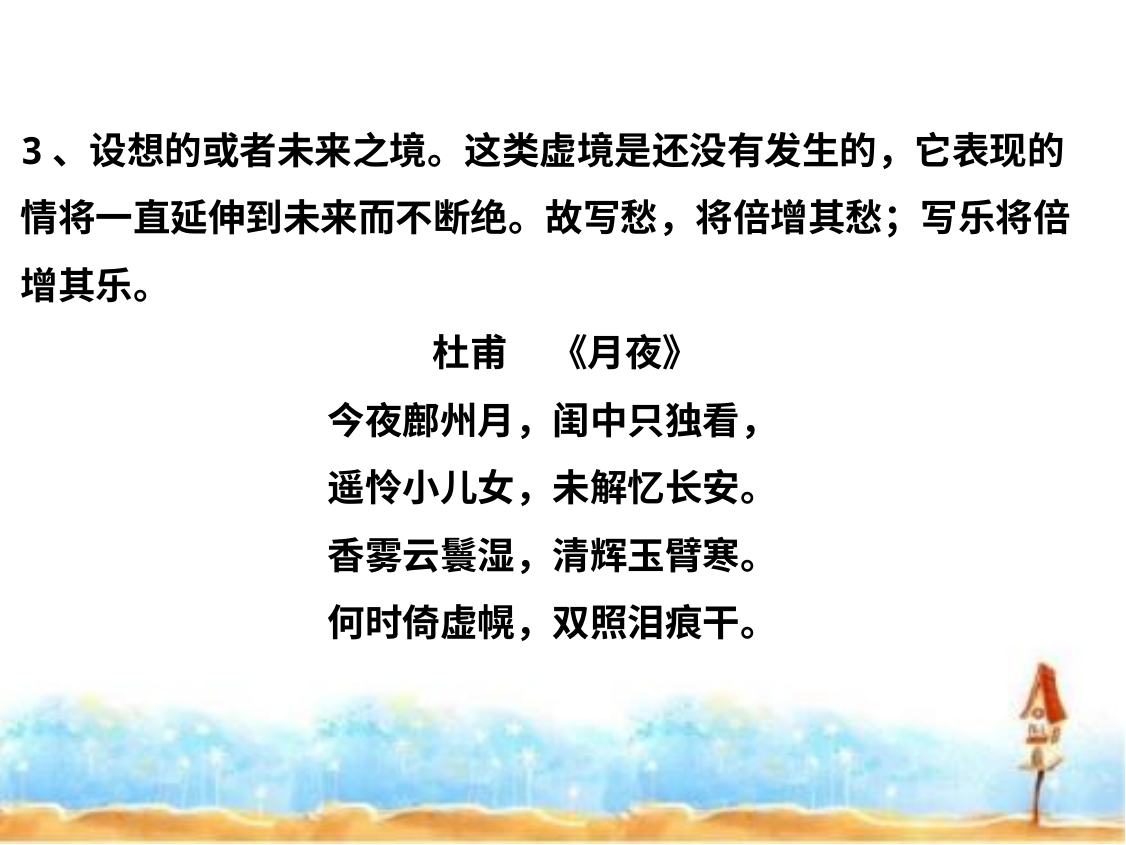

3、设想的或者未来之境。这类虚境是还没有发生的，它表现的情将一直延伸到未来而不断绝。故写愁，将倍增其愁；写乐将倍增其乐。
   杜甫     《月夜》
今夜鄜州月，闺中只独看，
遥怜小儿女，未解忆长安。
香雾云鬟湿，清辉玉臂寒。
何时倚虚幌，双照泪痕干。